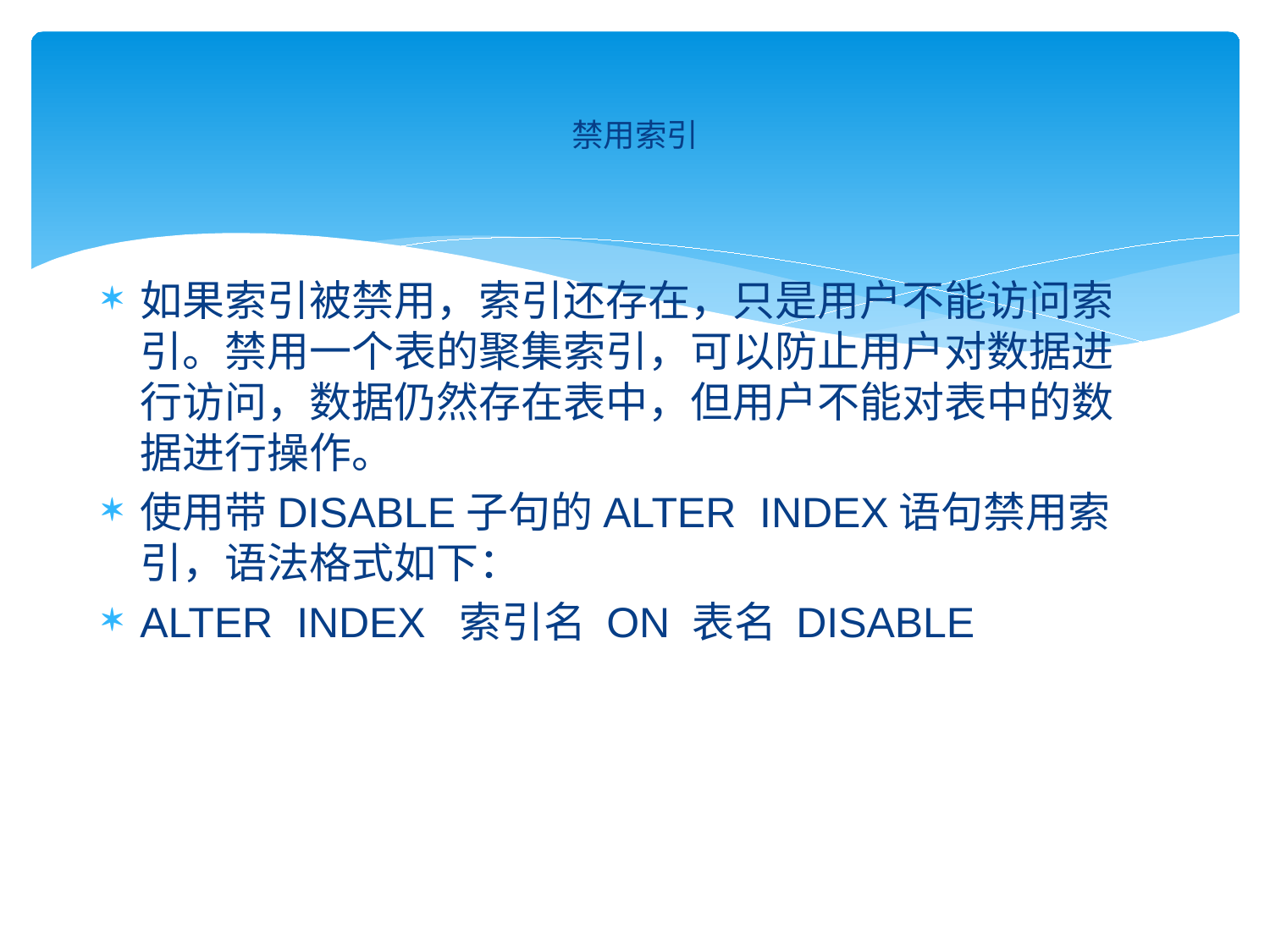

# 禁用索引
如果索引被禁用，索引还存在，只是用户不能访问索引。禁用一个表的聚集索引，可以防止用户对数据进行访问，数据仍然存在表中，但用户不能对表中的数据进行操作。
使用带DISABLE子句的ALTER  INDEX语句禁用索引，语法格式如下：
ALTER  INDEX  索引名 ON 表名 DISABLE